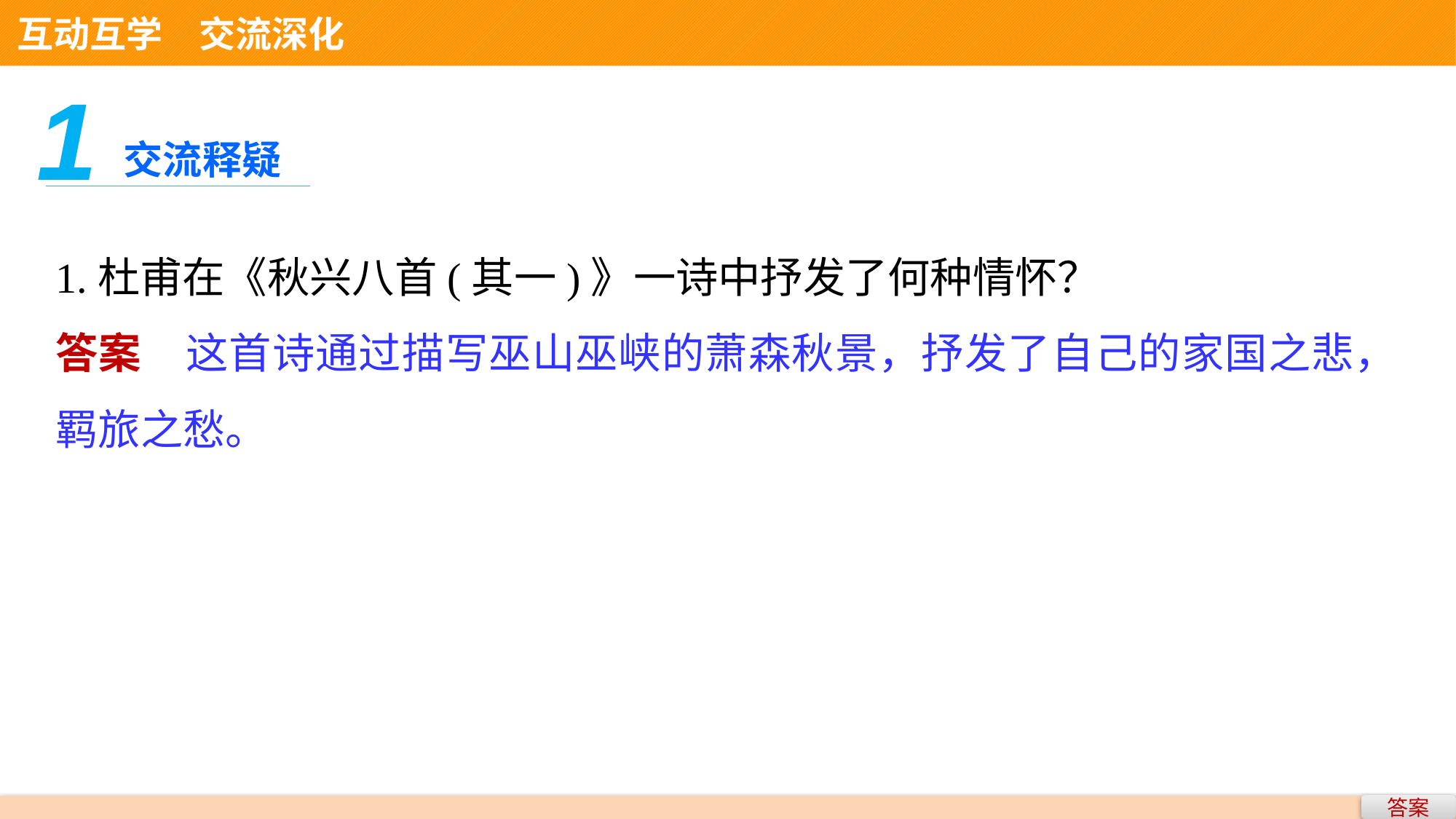

互动互学　交流深化
1
交流释疑
1.杜甫在《秋兴八首(其一)》一诗中抒发了何种情怀？
答案　这首诗通过描写巫山巫峡的萧森秋景，抒发了自己的家国之悲，羁旅之愁。
答案